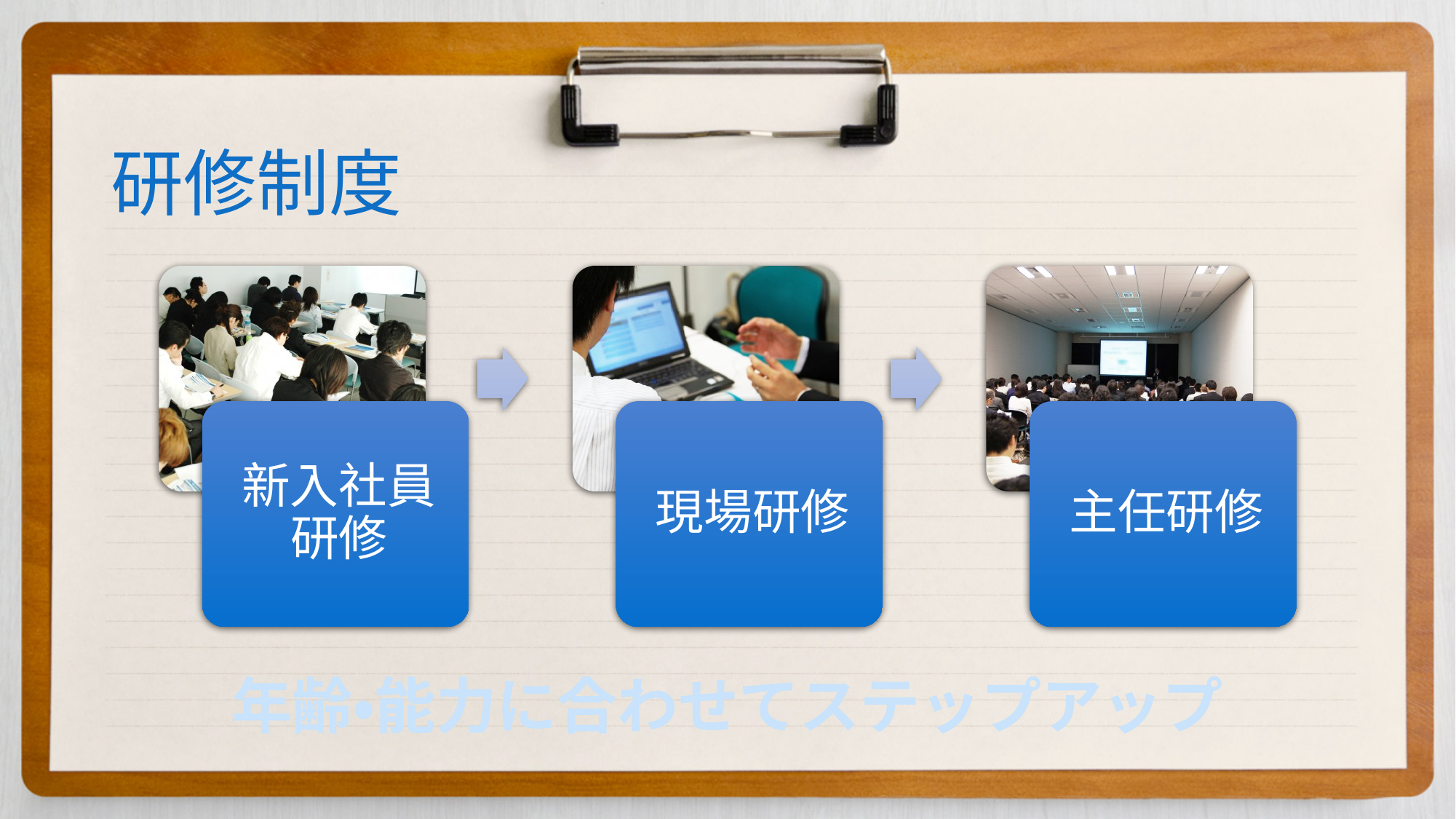

# 研修制度
新入社員研修

現場研修

主任研修
年齢・能力に合わせてステップアップ